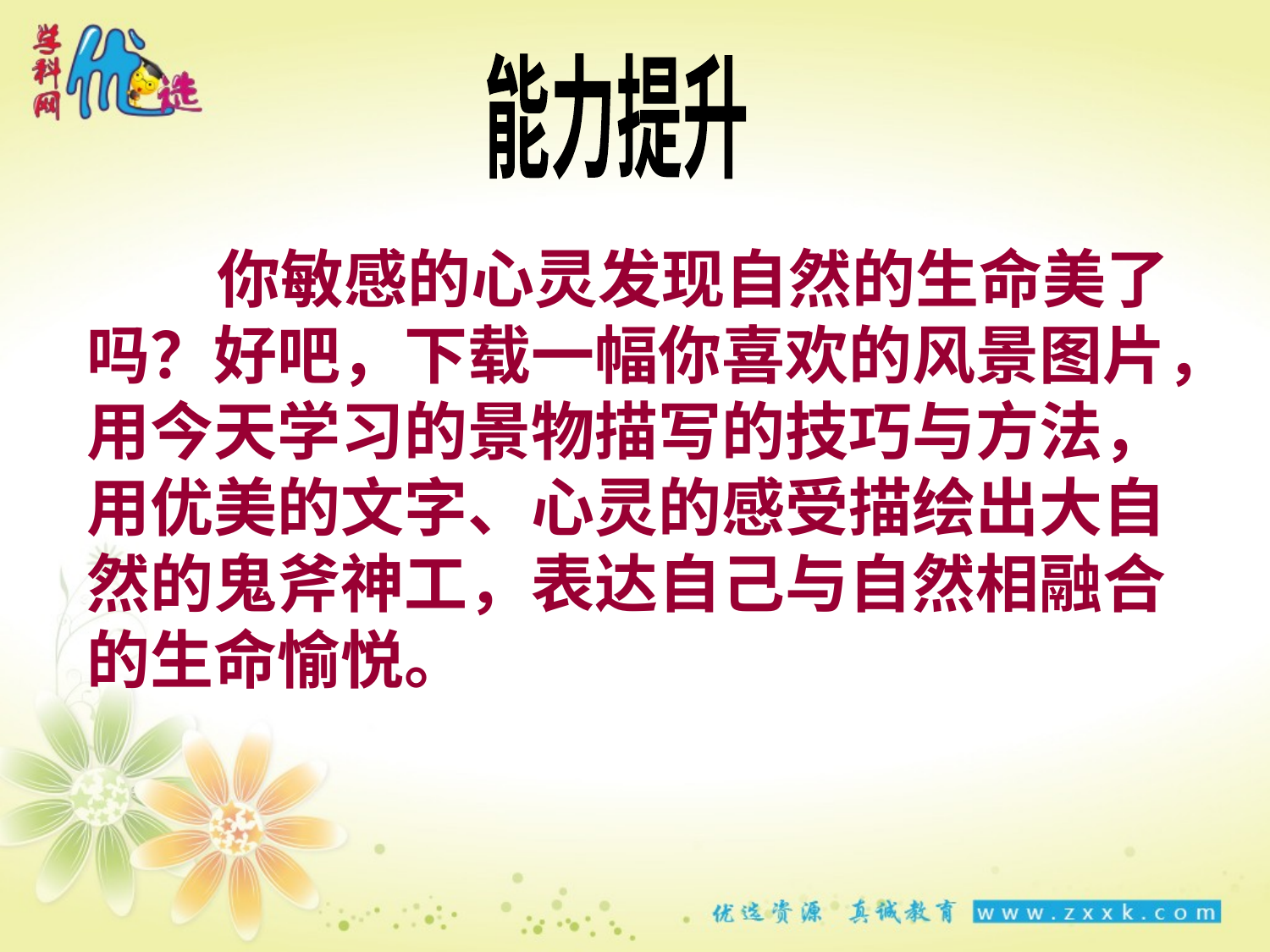

能力提升
        你敏感的心灵发现自然的生命美了吗？好吧，下载一幅你喜欢的风景图片，用今天学习的景物描写的技巧与方法，用优美的文字、心灵的感受描绘出大自然的鬼斧神工，表达自己与自然相融合的生命愉悦。